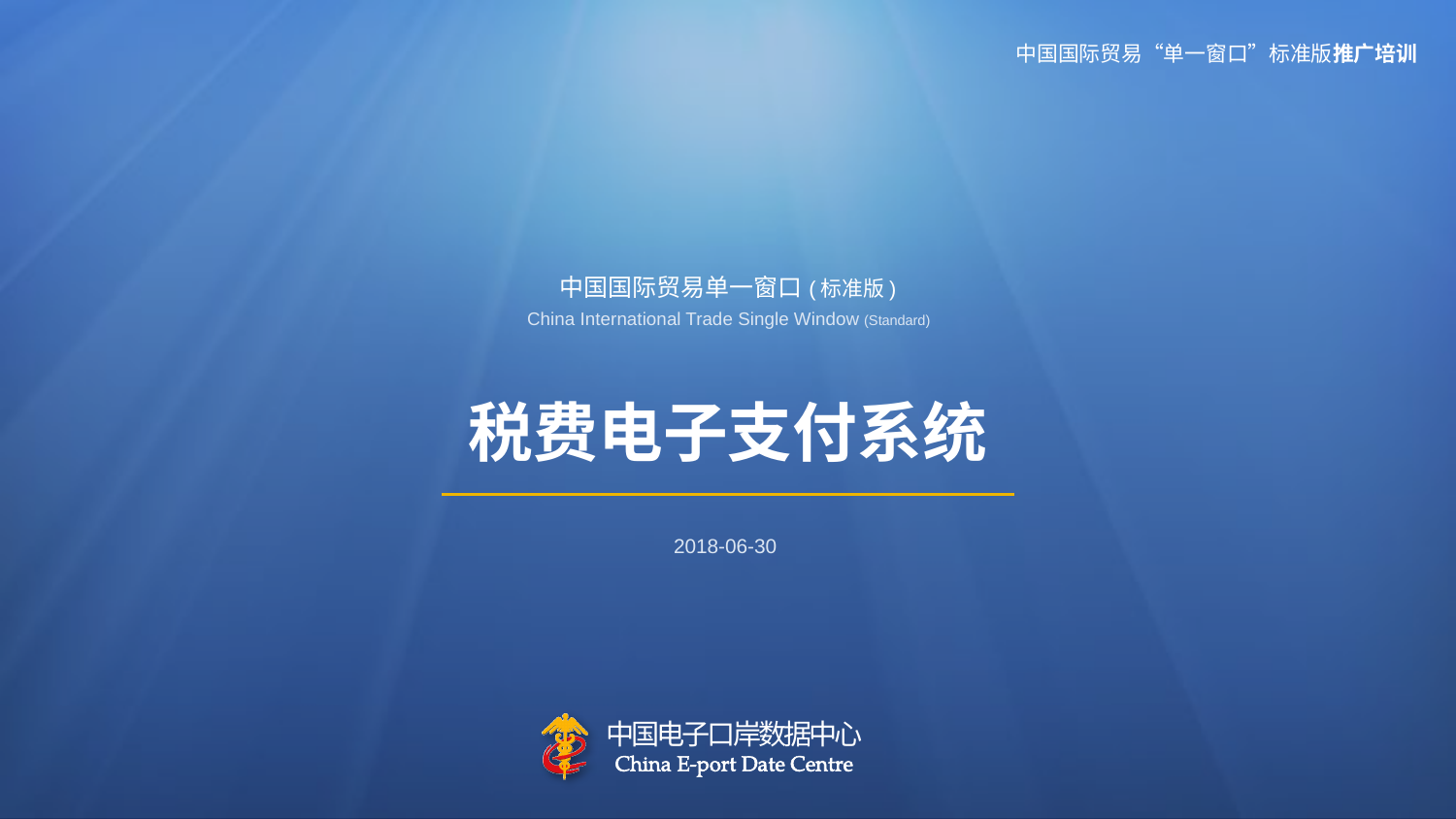

# 中国国际贸易单一窗口 (标准版) China International Trade Single Window (Standard)
税费电子支付系统
2018-06-30